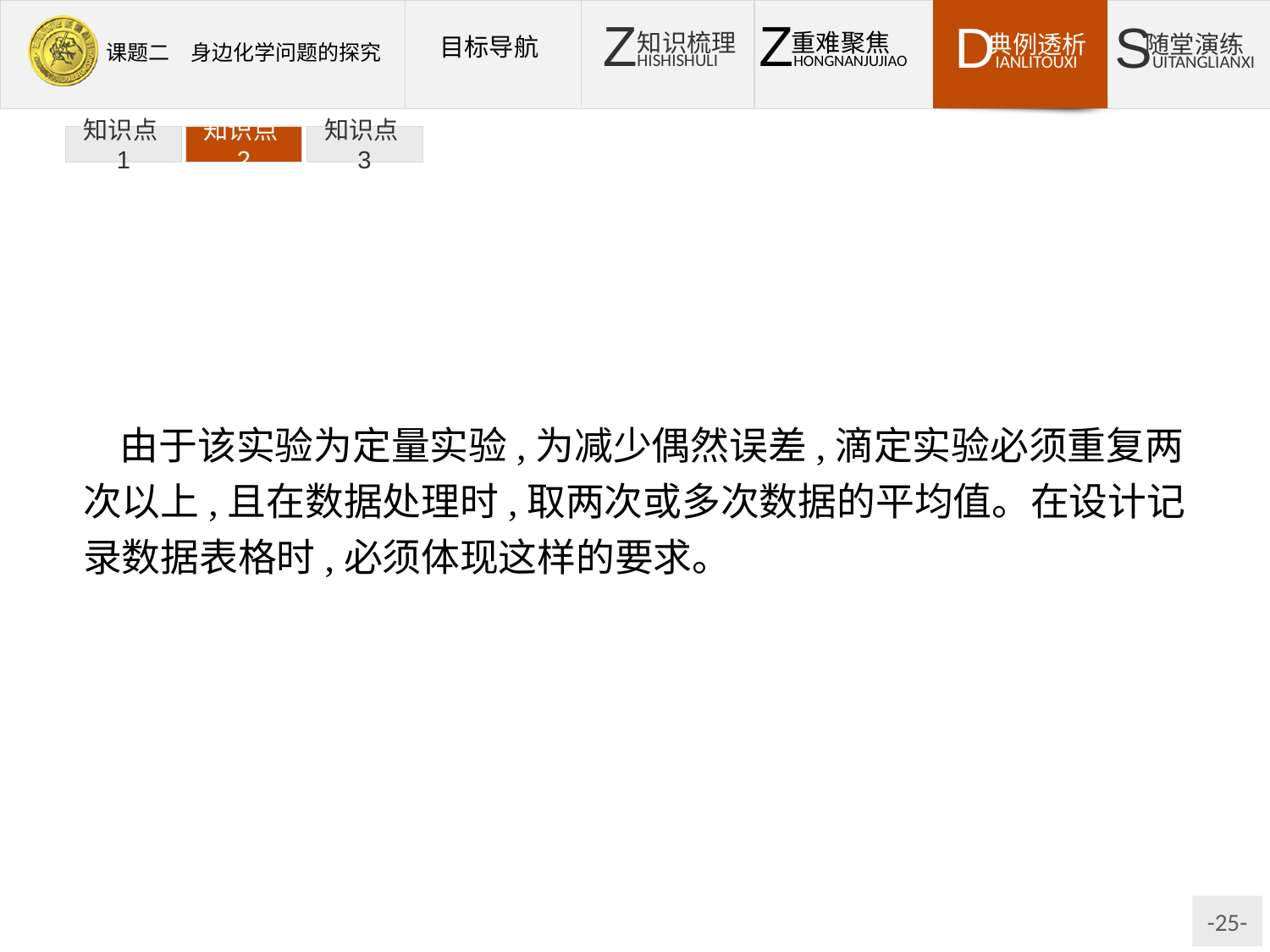

知识点1
知识点2
知识点3
由于该实验为定量实验,为减少偶然误差,滴定实验必须重复两次以上,且在数据处理时,取两次或多次数据的平均值。在设计记录数据表格时,必须体现这样的要求。